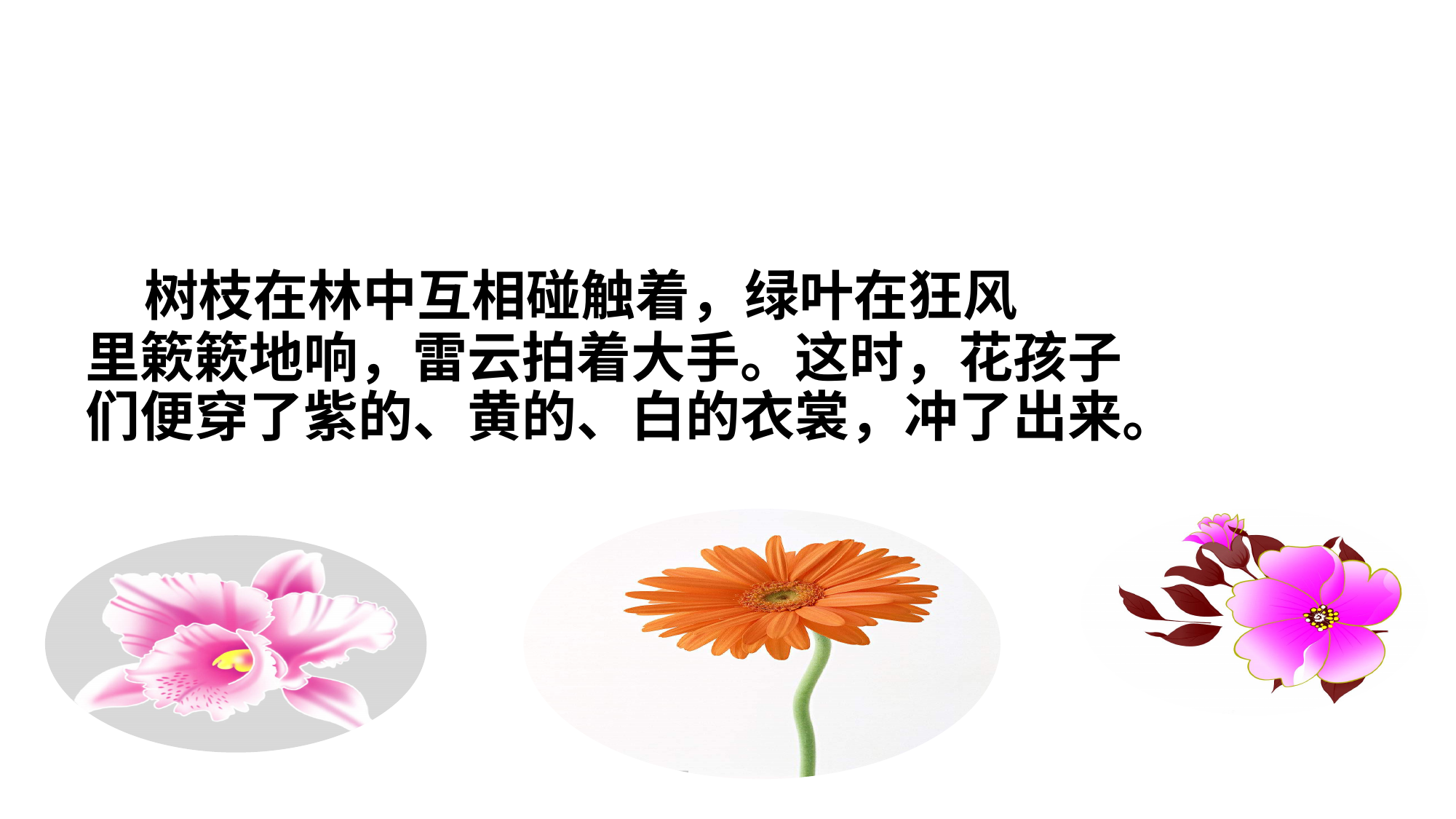

# 树枝在林中互相碰触着，绿叶在狂风 里簌簌地响，雷云拍着大手。这时，花孩子 们便穿了紫的、黄的、白的衣裳，冲了出来。